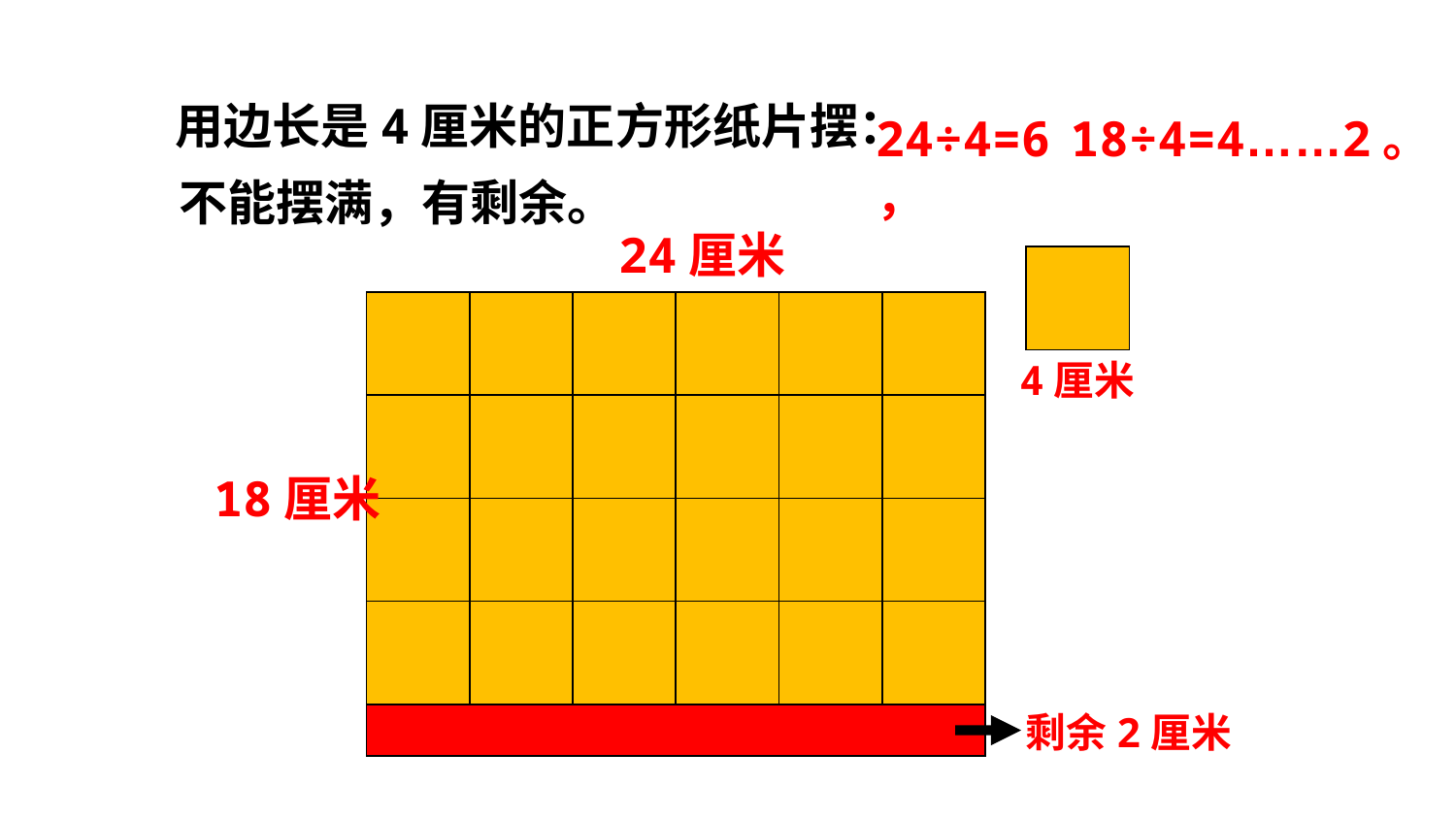

用边长是4厘米的正方形纸片摆：
24÷4=6，
18÷4=4……2。
不能摆满，有剩余。
24厘米

4厘米

18厘米
剩余2厘米